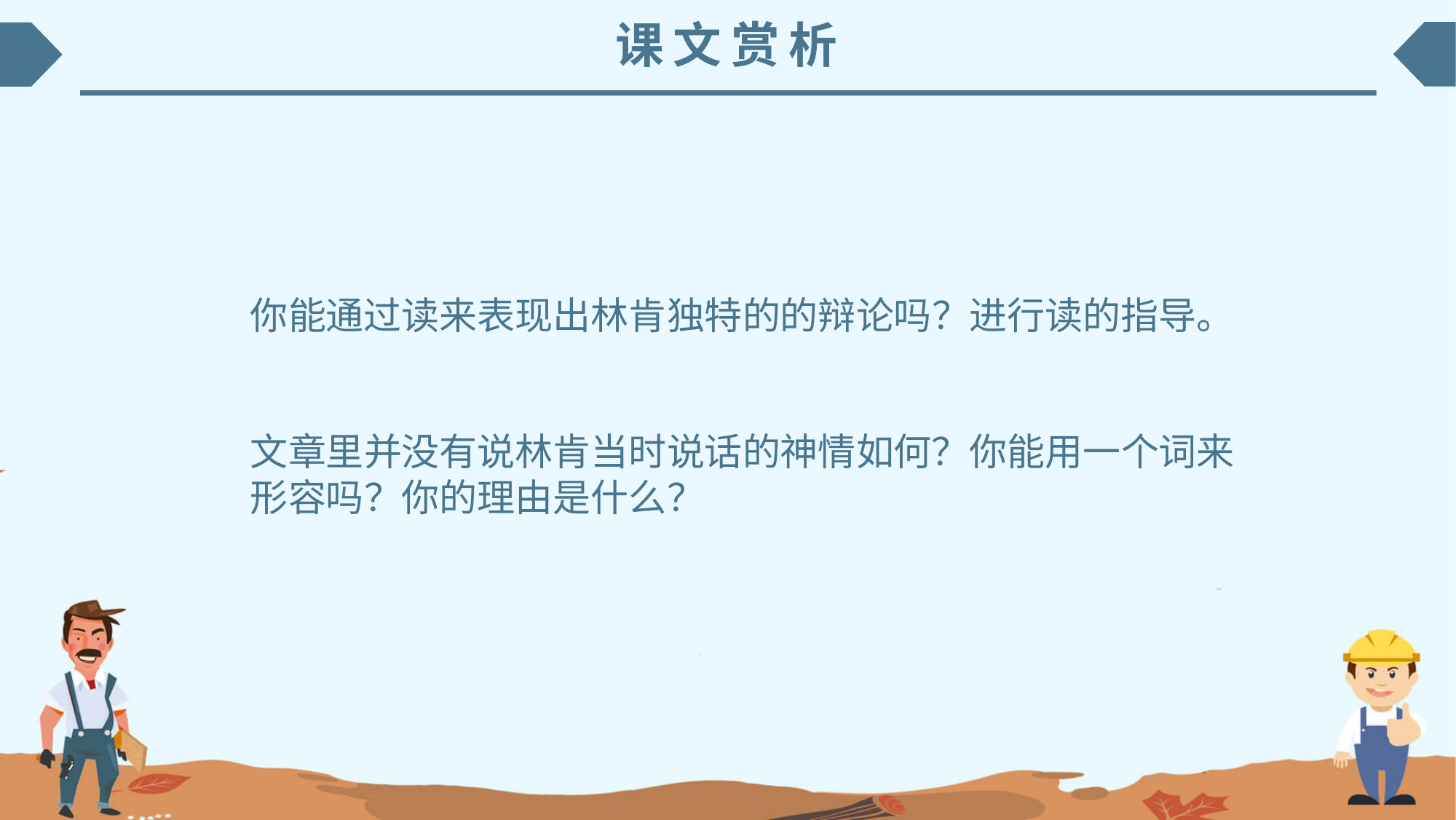

课文赏析

你能通过读来表现出林肯独特的的辩论吗？进行读的指导。

文章里并没有说林肯当时说话的神情如何？你能用一个词来形容吗？你的理由是什么？